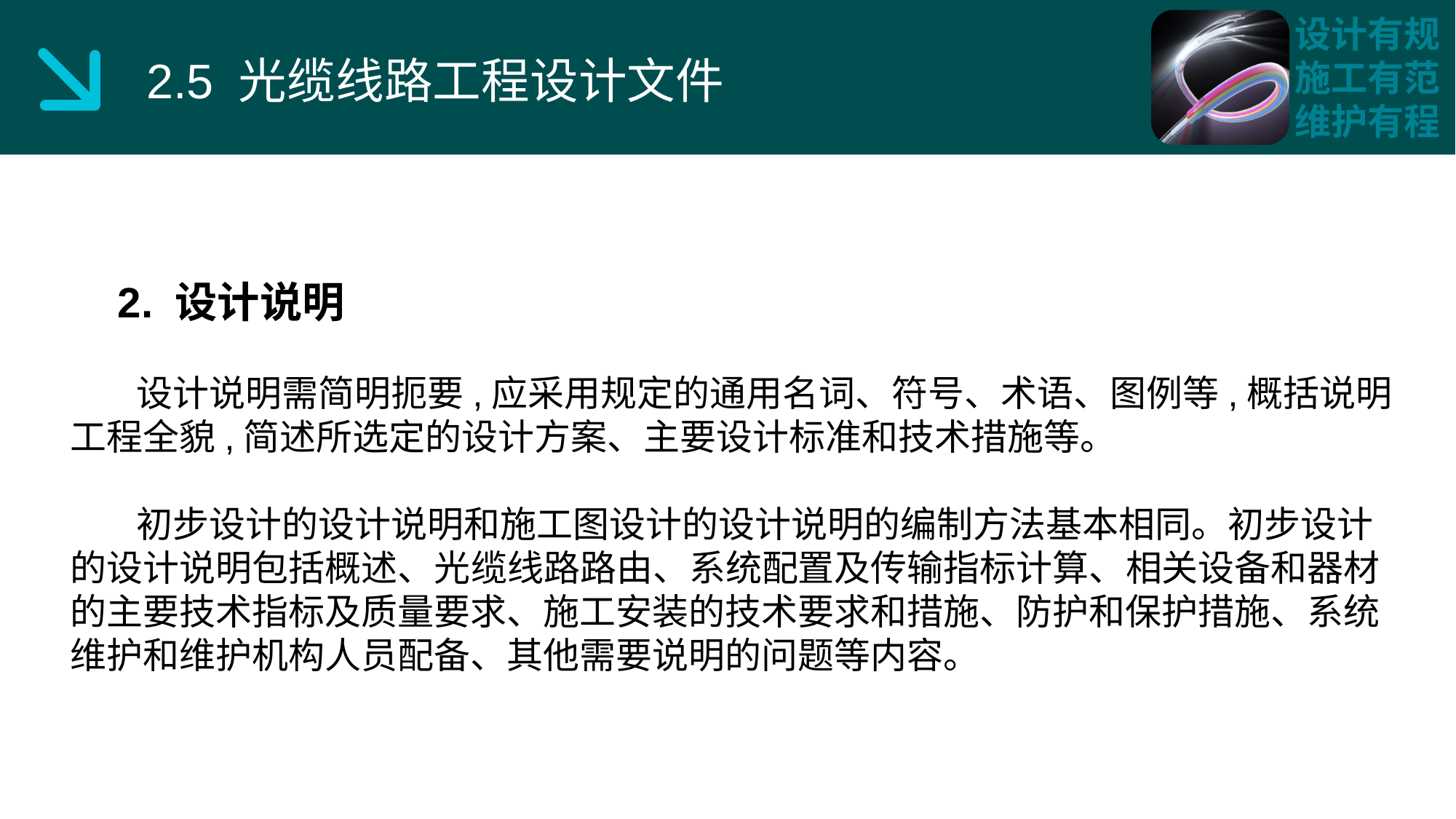

2.5 光缆线路工程设计文件

    2. 设计说明

       设计说明需简明扼要,应采用规定的通用名词、符号、术语、图例等,概括说明工程全貌,简述所选定的设计方案、主要设计标准和技术措施等。

       初步设计的设计说明和施工图设计的设计说明的编制方法基本相同。初步设计的设计说明包括概述、光缆线路路由、系统配置及传输指标计算、相关设备和器材的主要技术指标及质量要求、施工安装的技术要求和措施、防护和保护措施、系统维护和维护机构人员配备、其他需要说明的问题等内容。